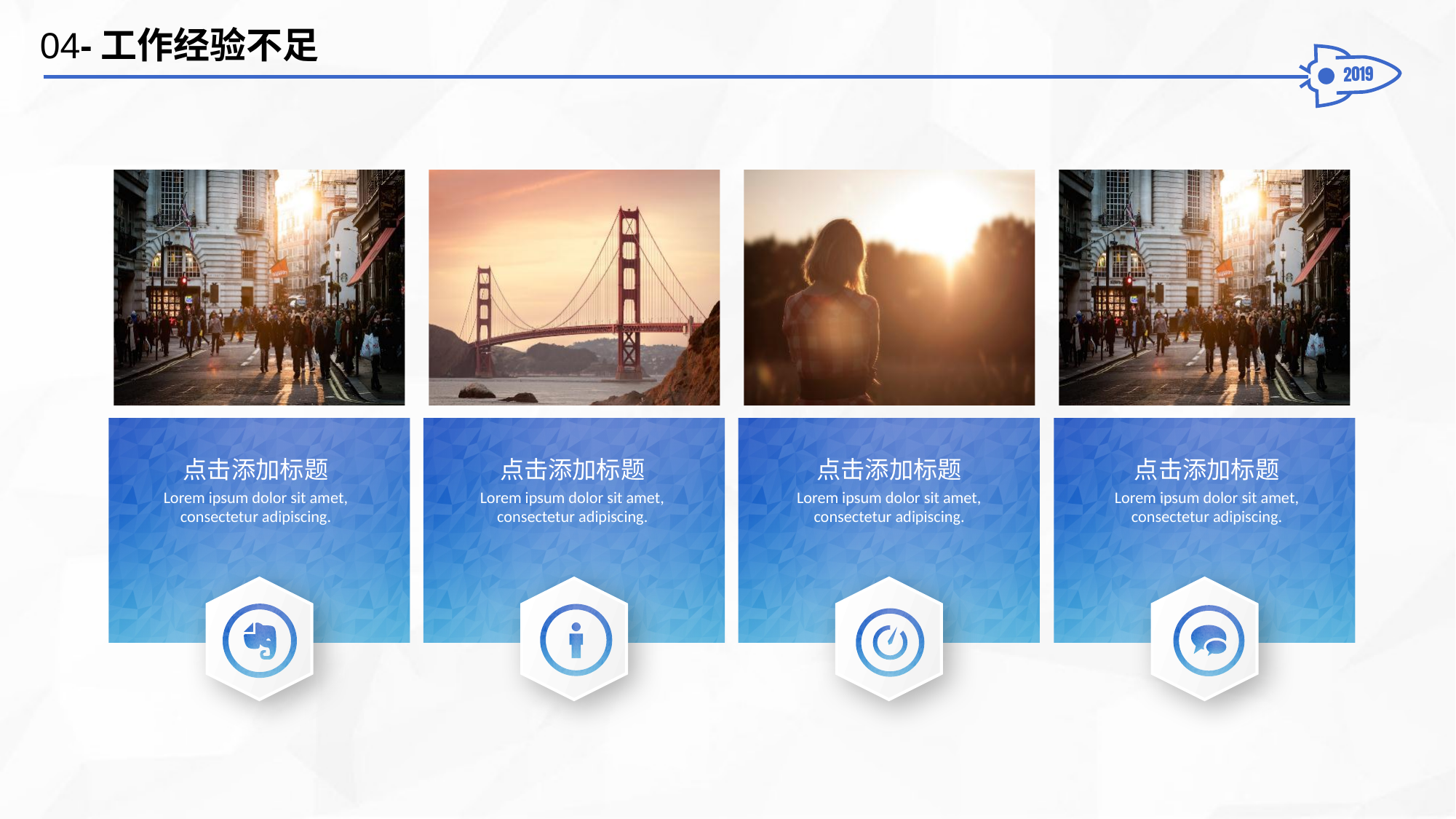

04-工作经验不足

点击添加标题
Lorem ipsum dolor sit amet, consectetur adipiscing.

点击添加标题
Lorem ipsum dolor sit amet, consectetur adipiscing.

点击添加标题
Lorem ipsum dolor sit amet, consectetur adipiscing.

点击添加标题
Lorem ipsum dolor sit amet, consectetur adipiscing.